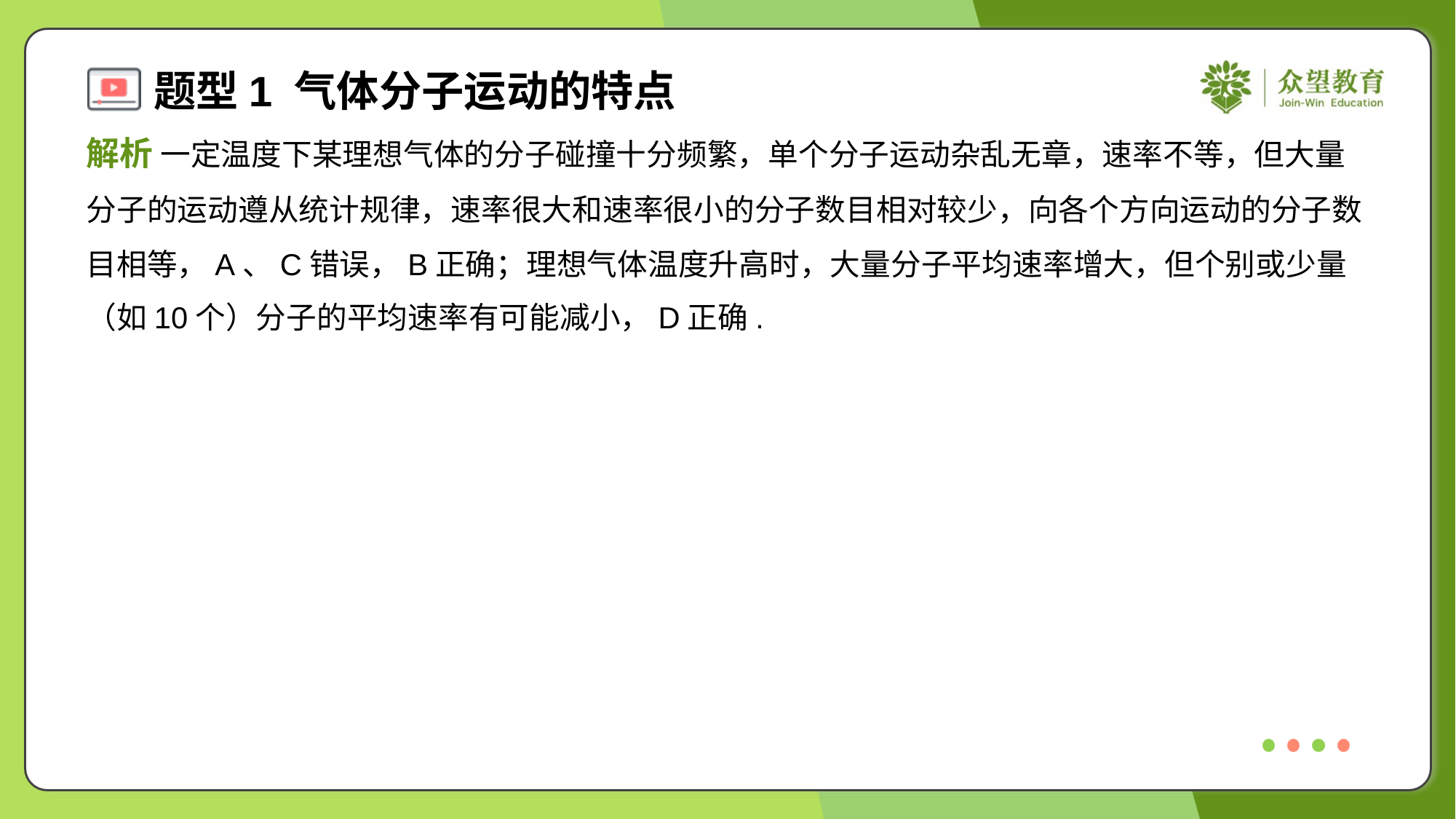

解析 一定温度下某理想气体的分子碰撞十分频繁，单个分子运动杂乱无章，速率不等，但大量
分子的运动遵从统计规律，速率很大和速率很小的分子数目相对较少，向各个方向运动的分子数
目相等，A、C错误，B正确；理想气体温度升高时，大量分子平均速率增大，但个别或少量
（如10个）分子的平均速率有可能减小，D正确.